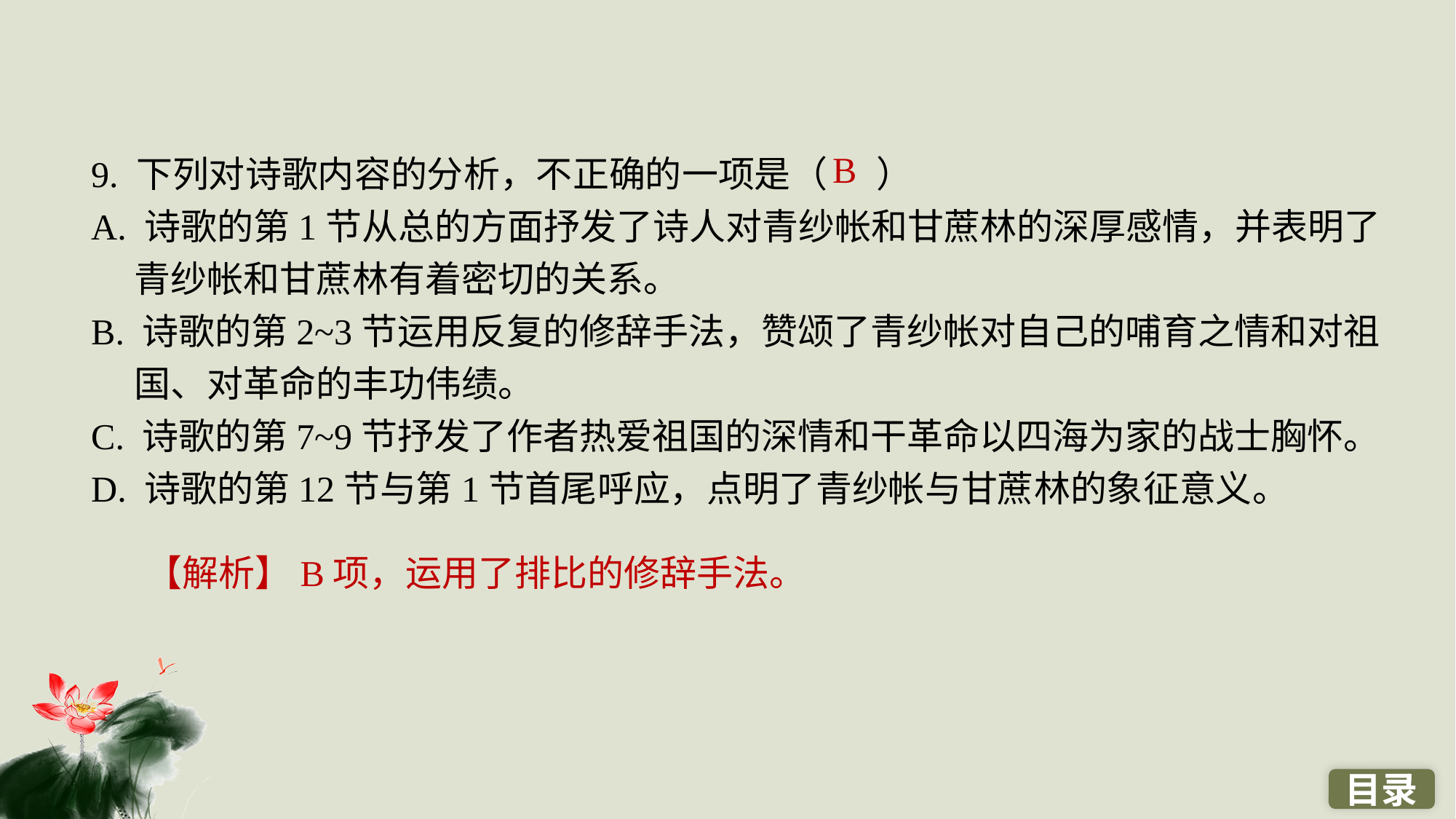

9. 下列对诗歌内容的分析，不正确的一项是（      ）
A. 诗歌的第1节从总的方面抒发了诗人对青纱帐和甘蔗林的深厚感情，并表明了青纱帐和甘蔗林有着密切的关系。
B. 诗歌的第2~3节运用反复的修辞手法，赞颂了青纱帐对自己的哺育之情和对祖国、对革命的丰功伟绩。
C. 诗歌的第7~9节抒发了作者热爱祖国的深情和干革命以四海为家的战士胸怀。
D. 诗歌的第12节与第1节首尾呼应，点明了青纱帐与甘蔗林的象征意义。
B
【解析】B项，运用了排比的修辞手法。